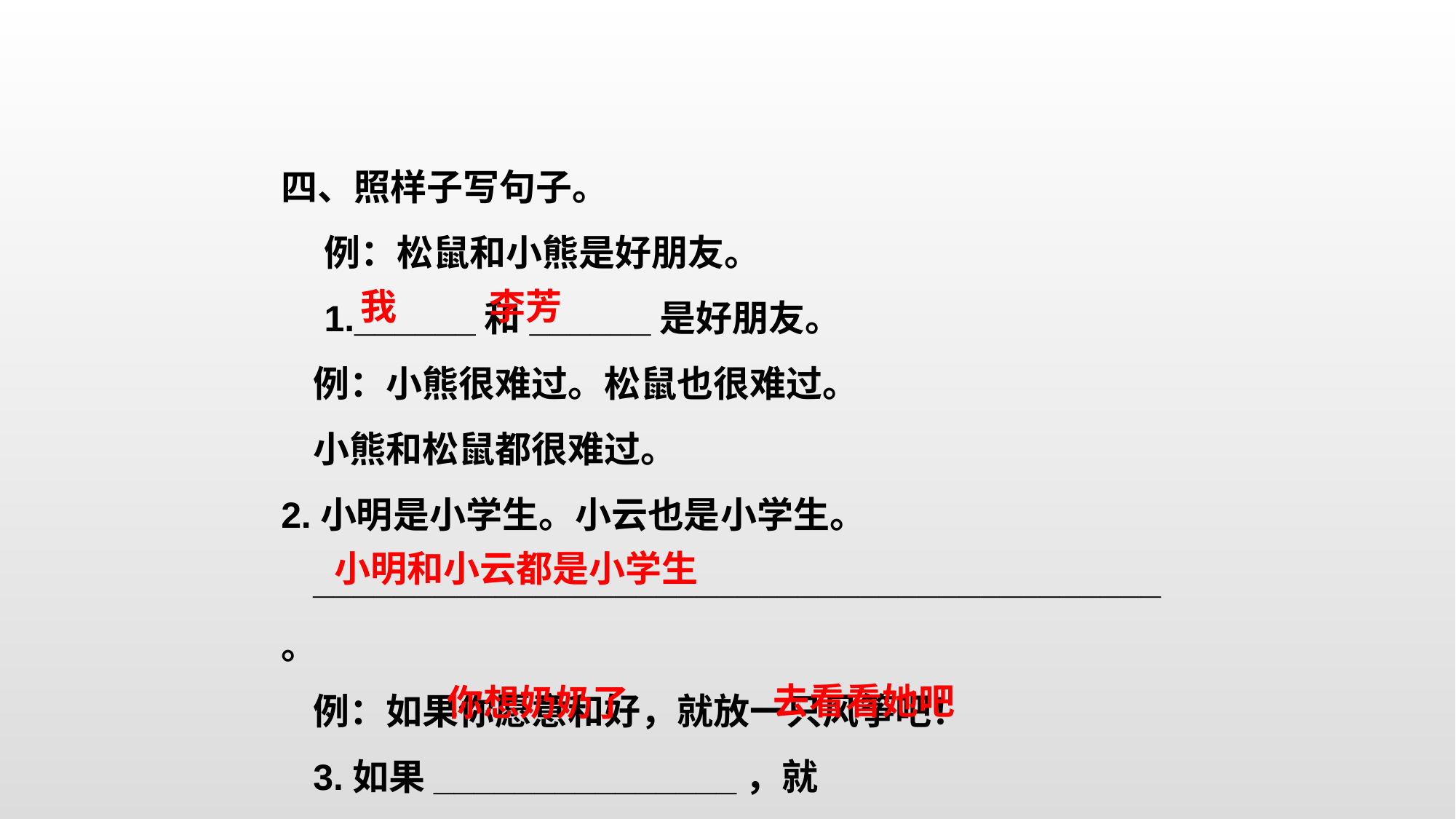

四、照样子写句子。
例：松鼠和小熊是好朋友。
1.______和______是好朋友。
例：小熊很难过。松鼠也很难过。
小熊和松鼠都很难过。
2.小明是小学生。小云也是小学生。
__________________________________________。
例：如果你愿意和好，就放一只风筝吧！
3.如果_______________，就_________________！
我
李芳
小明和小云都是小学生
去看看她吧
你想奶奶了